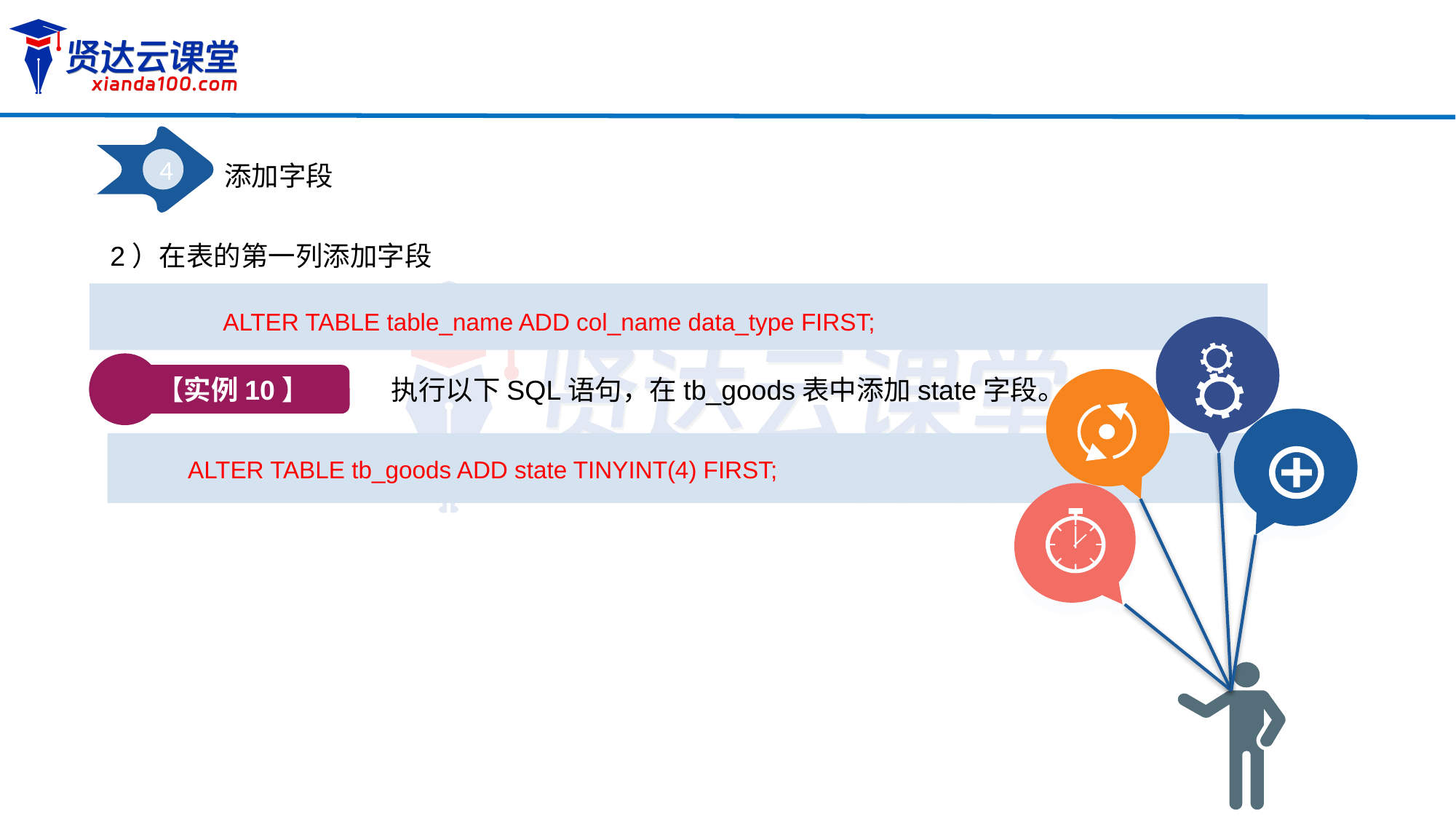

4
添加字段
2）在表的第一列添加字段

ALTER TABLE table_name ADD col_name data_type FIRST;

【实例10】
执行以下SQL语句，在tb_goods表中添加state字段。

ALTER TABLE tb_goods ADD state TINYINT(4) FIRST;